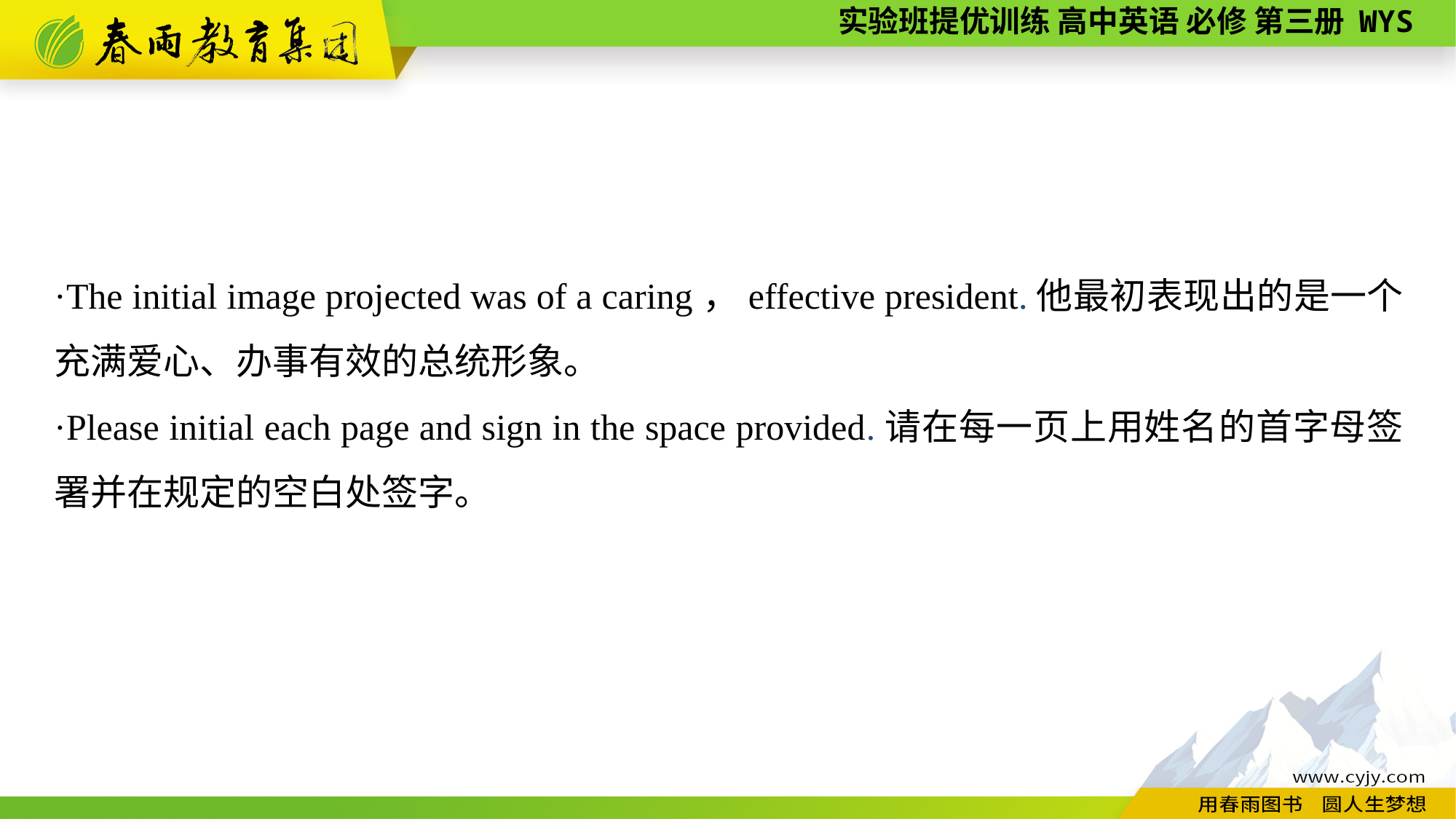

·The initial image projected was of a caring，effective president.他最初表现出的是一个充满爱心、办事有效的总统形象。
·Please initial each page and sign in the space provided.请在每一页上用姓名的首字母签署并在规定的空白处签字。